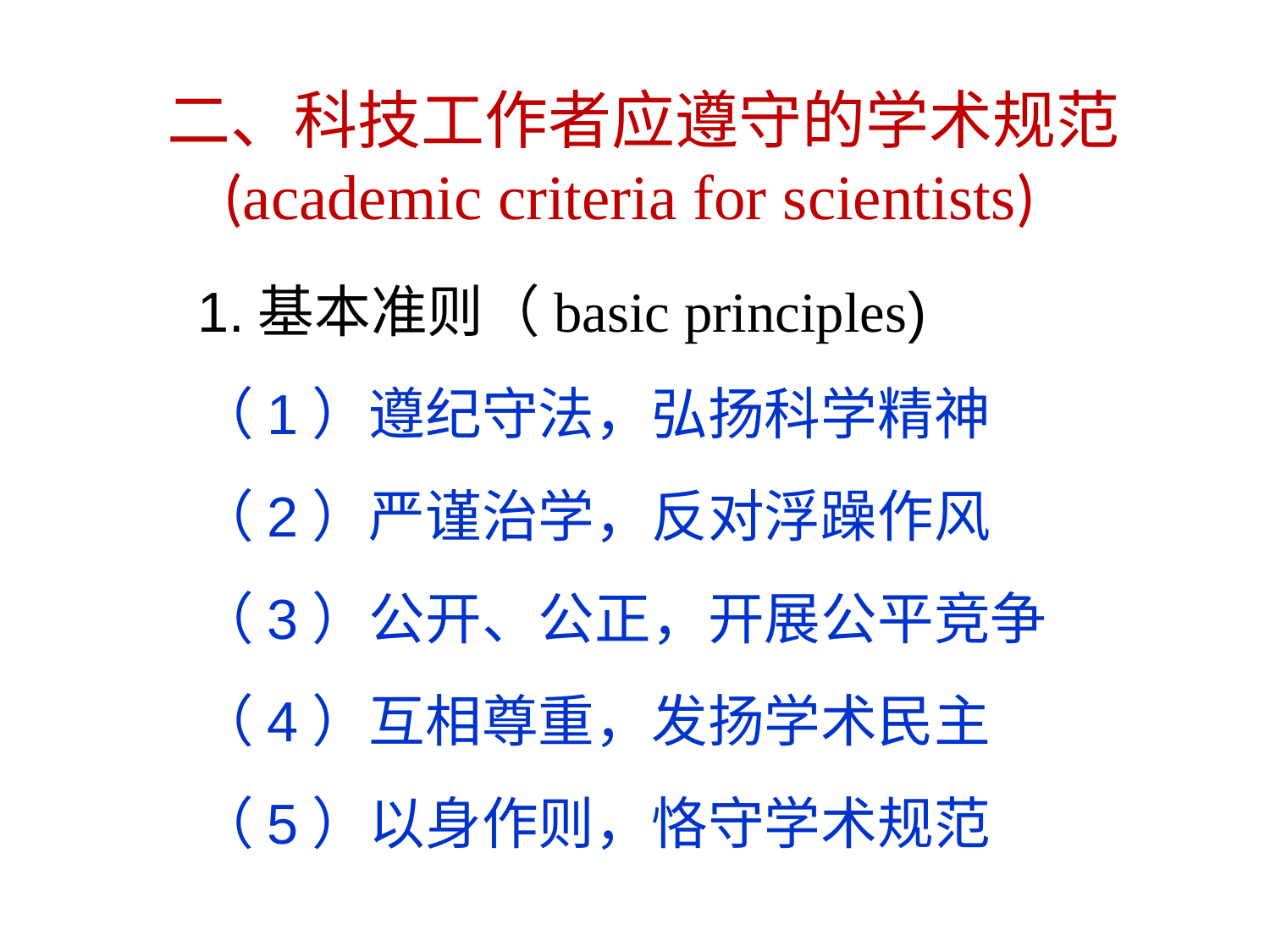

# 二、科技工作者应遵守的学术规范 (academic criteria for scientists)
1.基本准则（basic principles)
（1）遵纪守法，弘扬科学精神
（2）严谨治学，反对浮躁作风
（3）公开、公正，开展公平竞争
（4）互相尊重，发扬学术民主
（5）以身作则，恪守学术规范